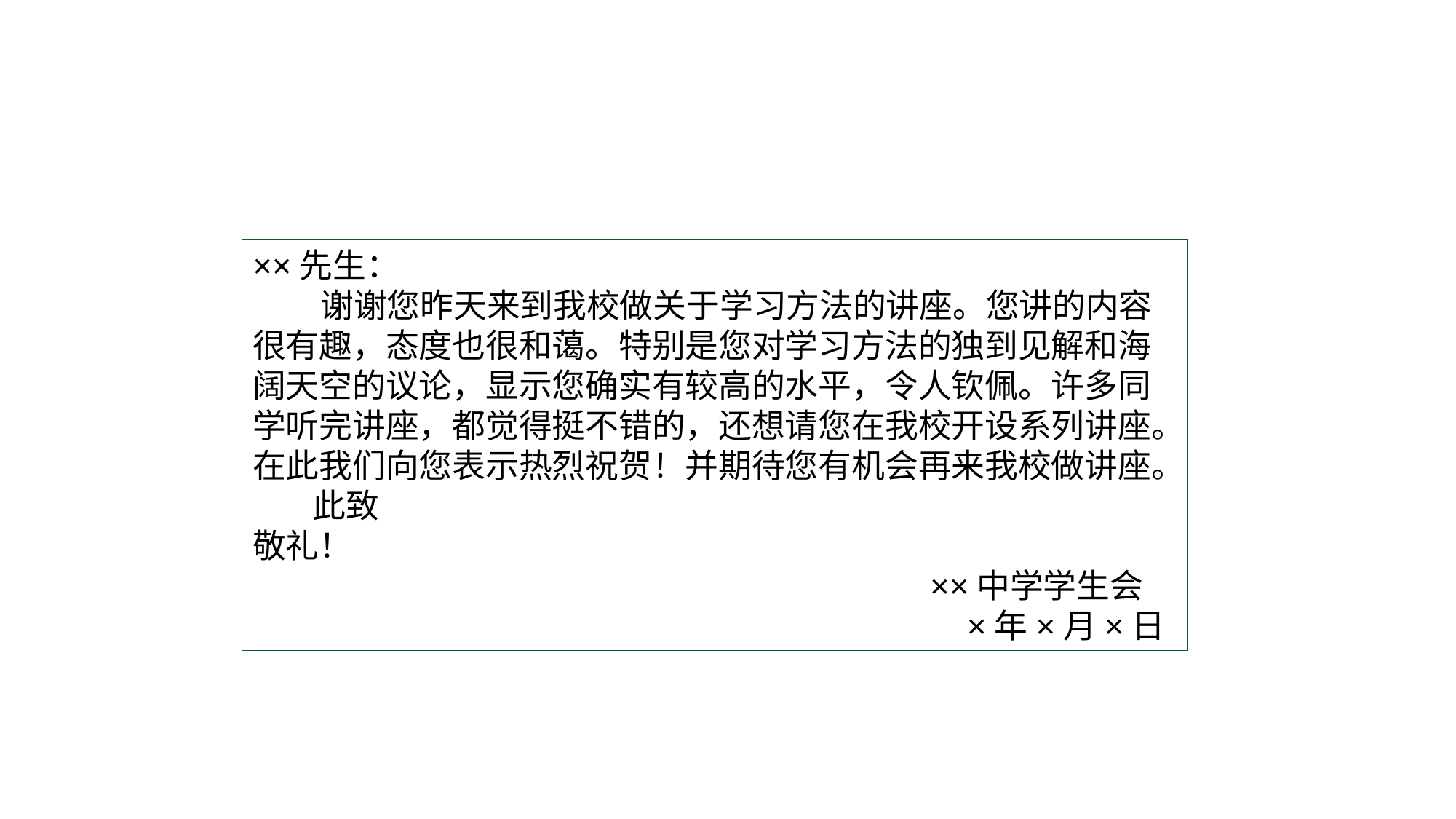

××先生：
        谢谢您昨天来到我校做关于学习方法的讲座。您讲的内容很有趣，态度也很和蔼。特别是您对学习方法的独到见解和海阔天空的议论，显示您确实有较高的水平，令人钦佩。许多同学听完讲座，都觉得挺不错的，还想请您在我校开设系列讲座。在此我们向您表示热烈祝贺！并期待您有机会再来我校做讲座。
       此致
敬礼！
                                                                         ××中学学生会
                                                                             ×年×月×日